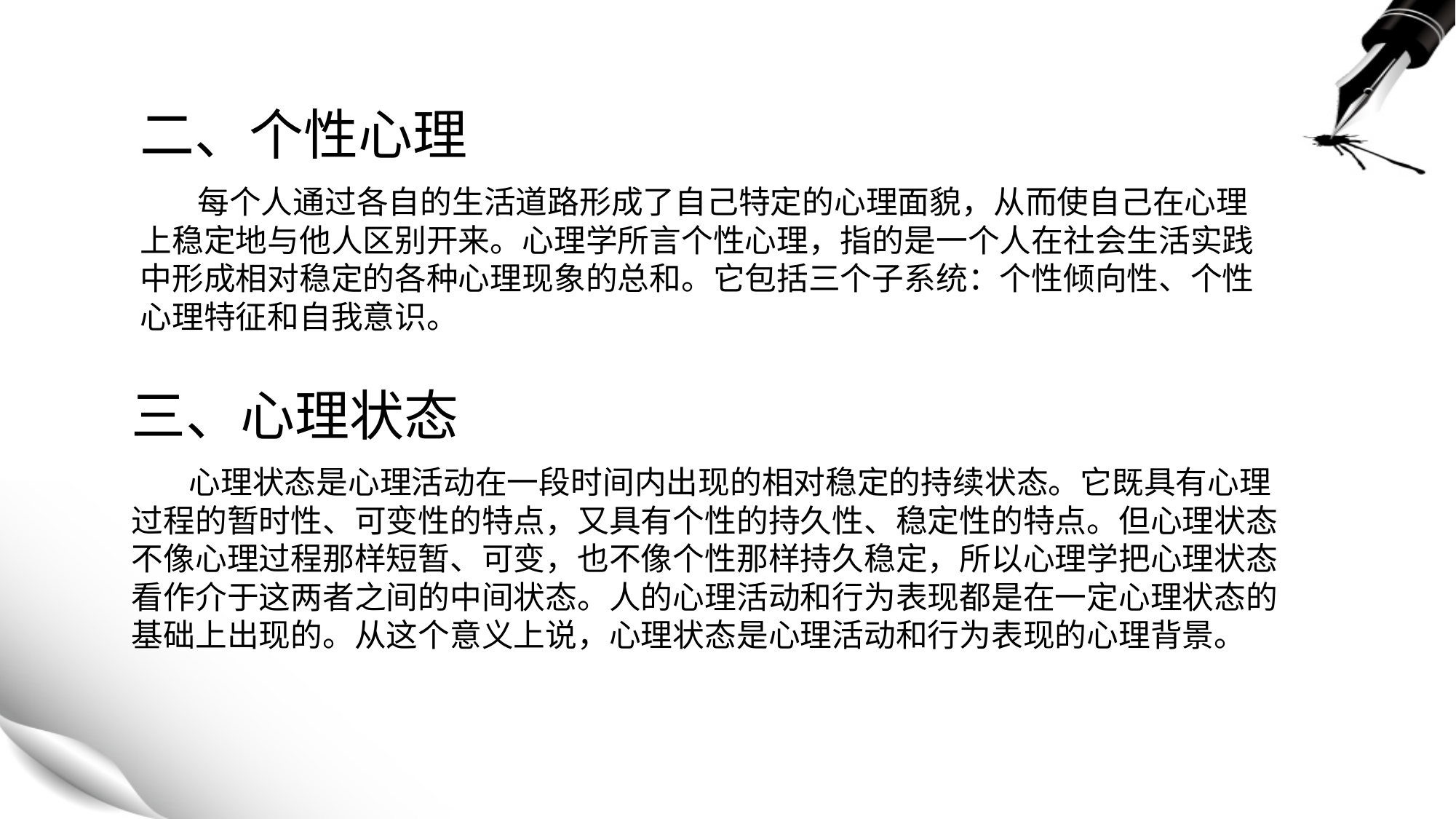

二、个性心理
       每个人通过各自的生活道路形成了自己特定的心理面貌，从而使自己在心理上稳定地与他人区别开来。心理学所言个性心理，指的是一个人在社会生活实践中形成相对稳定的各种心理现象的总和。它包括三个子系统：个性倾向性、个性心理特征和自我意识。

三、心理状态
       心理状态是心理活动在一段时间内出现的相对稳定的持续状态。它既具有心理过程的暂时性、可变性的特点，又具有个性的持久性、稳定性的特点。但心理状态不像心理过程那样短暂、可变，也不像个性那样持久稳定，所以心理学把心理状态看作介于这两者之间的中间状态。人的心理活动和行为表现都是在一定心理状态的基础上出现的。从这个意义上说，心理状态是心理活动和行为表现的心理背景。